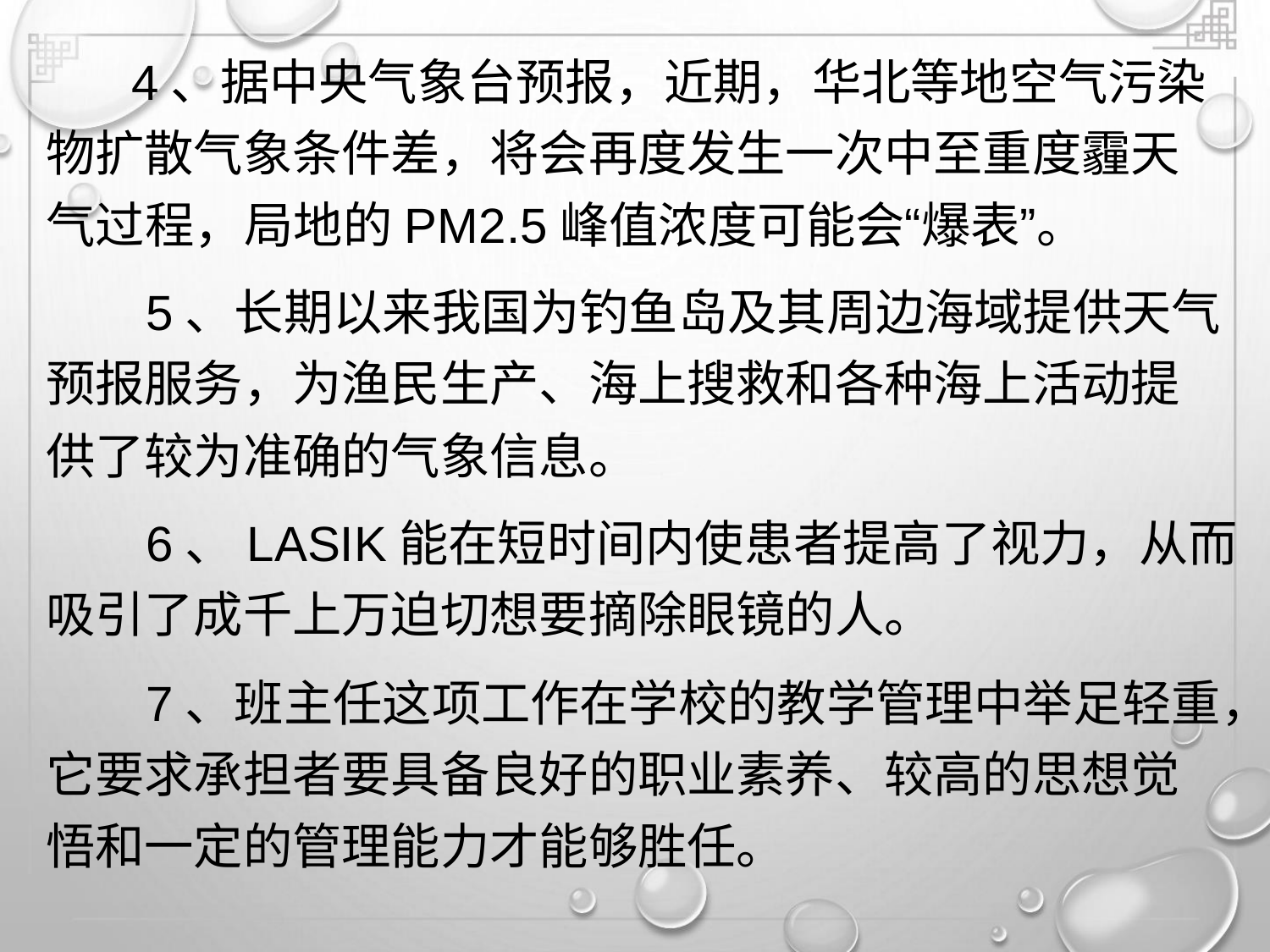

4、据中央气象台预报，近期，华北等地空气污染
物扩散气象条件差，将会再度发生一次中至重度霾天
气过程，局地的PM2.5峰值浓度可能会“爆表”。
5、长期以来我国为钓鱼岛及其周边海域提供天气
预报服务，为渔民生产、海上搜救和各种海上活动提
供了较为准确的气象信息。
6、LASIK能在短时间内使患者提高了视力，从而
吸引了成千上万迫切想要摘除眼镜的人。
7、班主任这项工作在学校的教学管理中举足轻重，
它要求承担者要具备良好的职业素养、较高的思想觉
悟和一定的管理能力才能够胜任。